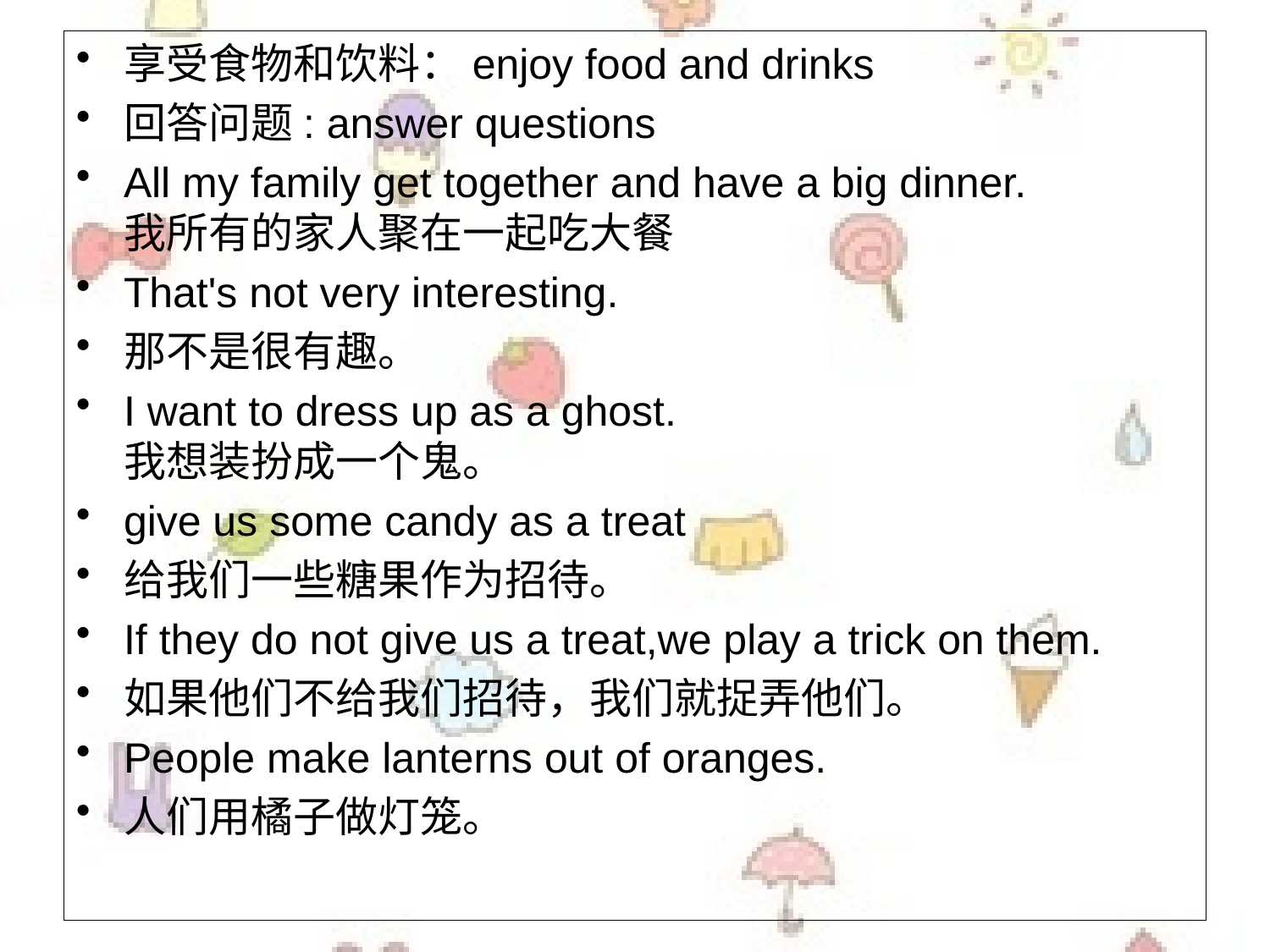

享受食物和饮料：enjoy food and drinks
回答问题: answer questions
All my family get together and have a big dinner.
我所有的家人聚在一起吃大餐
That's not very interesting.
那不是很有趣。
I want to dress up as a ghost.
我想装扮成一个鬼。
give us some candy as a treat
给我们一些糖果作为招待。
If they do not give us a treat,we play a trick on them.
如果他们不给我们招待，我们就捉弄他们。
People make lanterns out of oranges.
人们用橘子做灯笼。